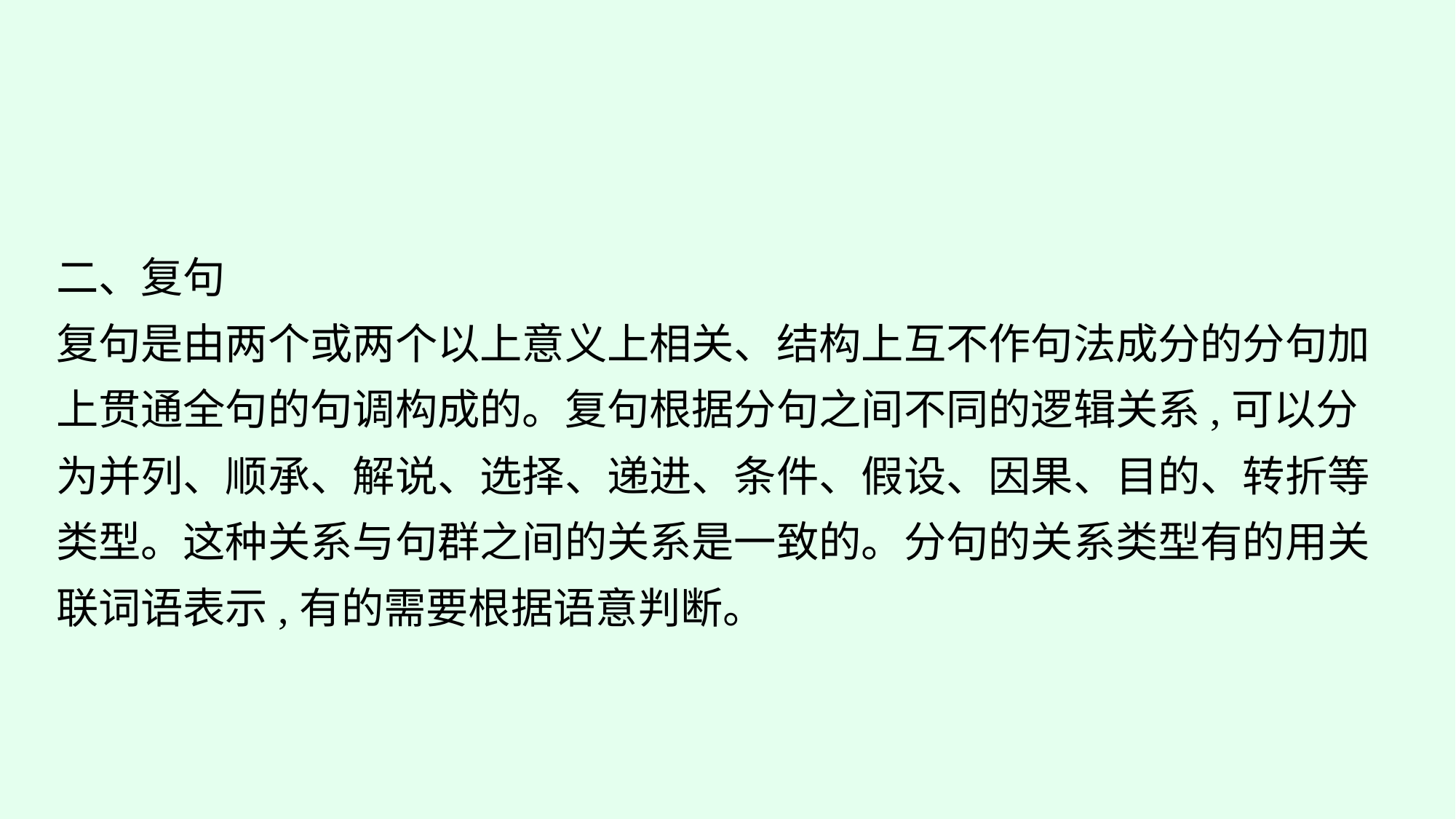

二、复句
复句是由两个或两个以上意义上相关、结构上互不作句法成分的分句加上贯通全句的句调构成的。复句根据分句之间不同的逻辑关系,可以分为并列、顺承、解说、选择、递进、条件、假设、因果、目的、转折等类型。这种关系与句群之间的关系是一致的。分句的关系类型有的用关联词语表示,有的需要根据语意判断。